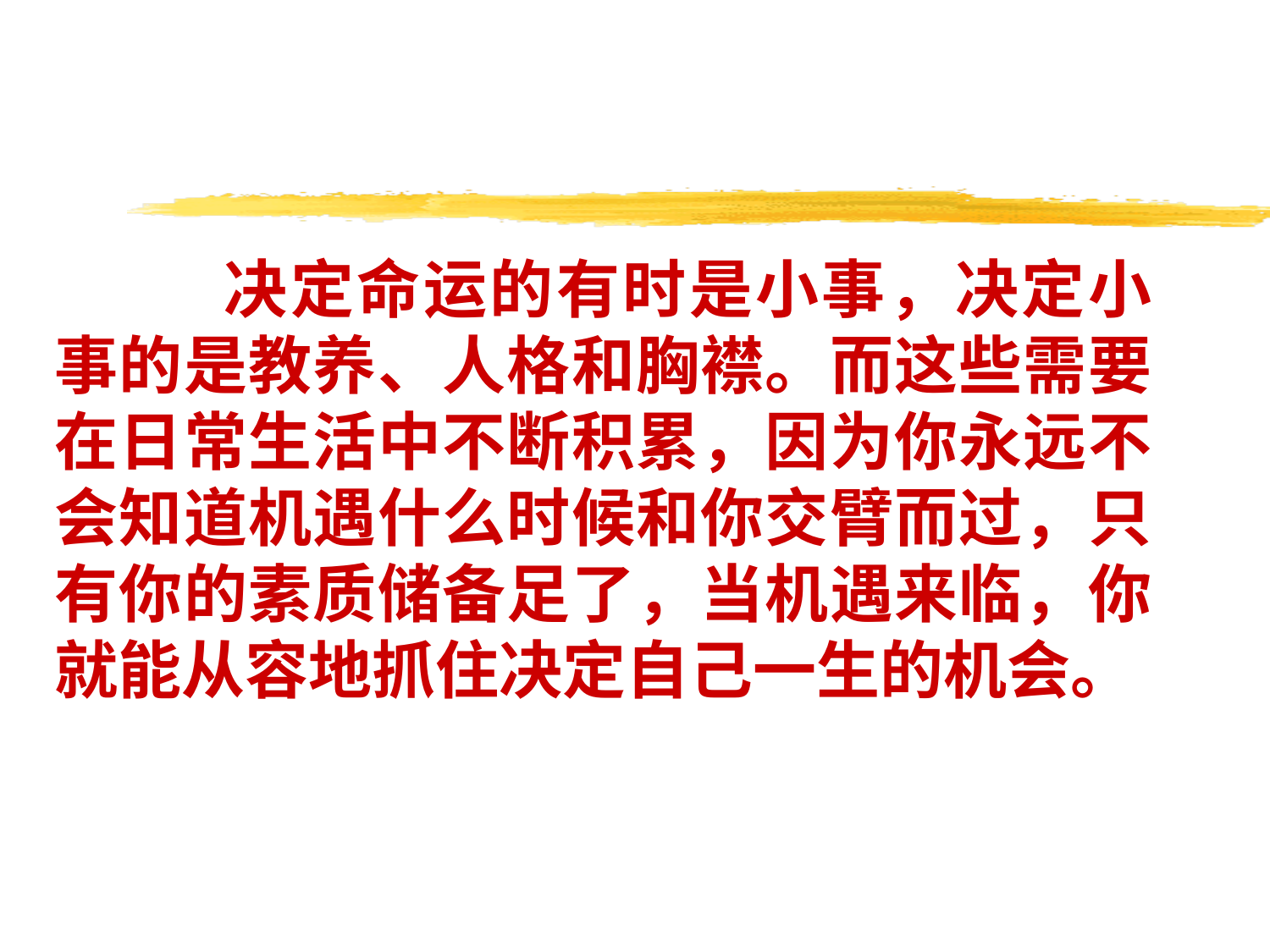

决定命运的有时是小事，决定小事的是教养、人格和胸襟。而这些需要在日常生活中不断积累，因为你永远不会知道机遇什么时候和你交臂而过，只有你的素质储备足了，当机遇来临，你就能从容地抓住决定自己一生的机会。